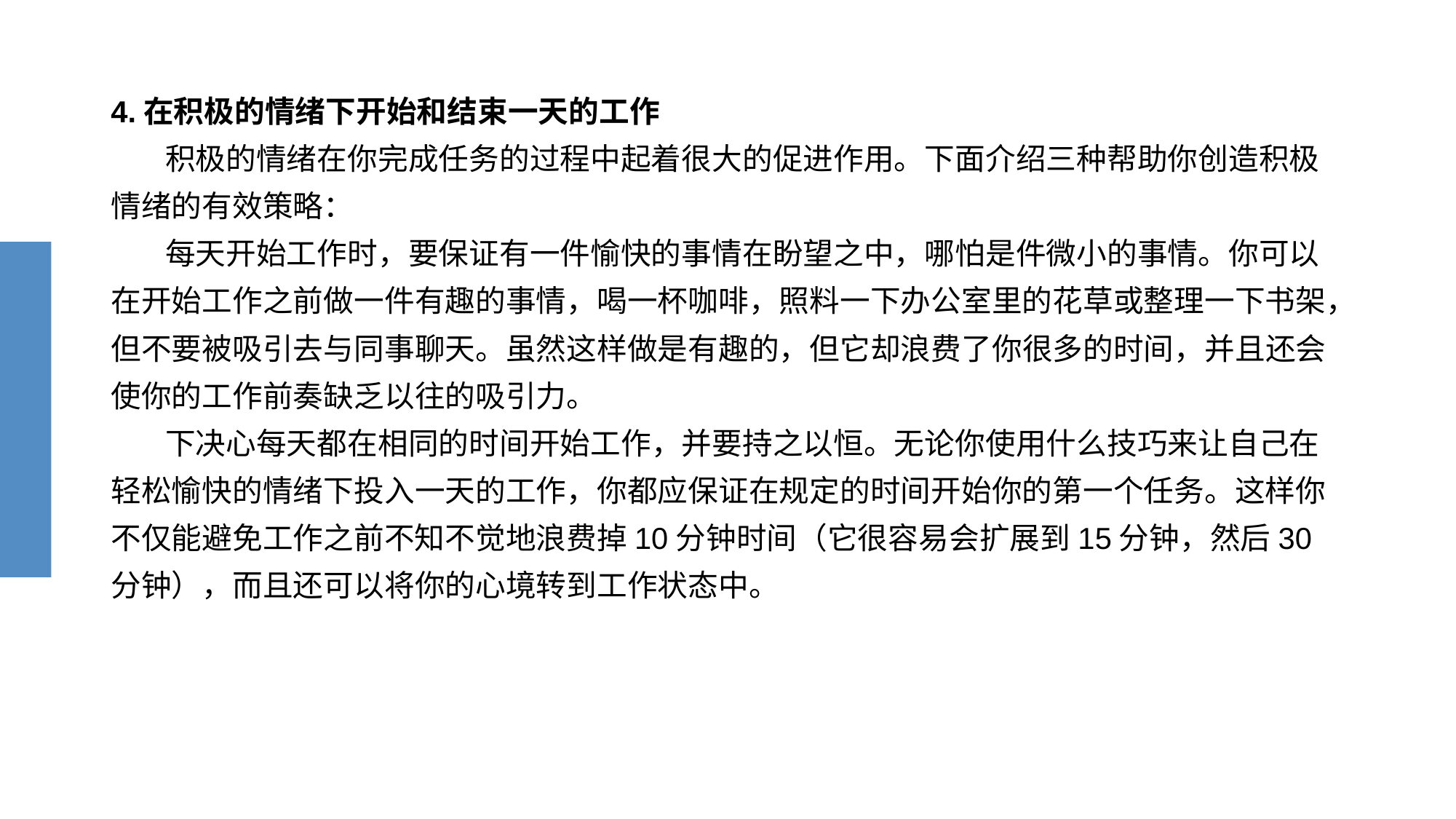

# 4.在积极的情绪下开始和结束一天的工作
       积极的情绪在你完成任务的过程中起着很大的促进作用。下面介绍三种帮助你创造积极情绪的有效策略：
       每天开始工作时，要保证有一件愉快的事情在盼望之中，哪怕是件微小的事情。你可以在开始工作之前做一件有趣的事情，喝一杯咖啡，照料一下办公室里的花草或整理一下书架，但不要被吸引去与同事聊天。虽然这样做是有趣的，但它却浪费了你很多的时间，并且还会使你的工作前奏缺乏以往的吸引力。
       下决心每天都在相同的时间开始工作，并要持之以恒。无论你使用什么技巧来让自己在轻松愉快的情绪下投入一天的工作，你都应保证在规定的时间开始你的第一个任务。这样你不仅能避免工作之前不知不觉地浪费掉10分钟时间（它很容易会扩展到15分钟，然后30分钟），而且还可以将你的心境转到工作状态中。